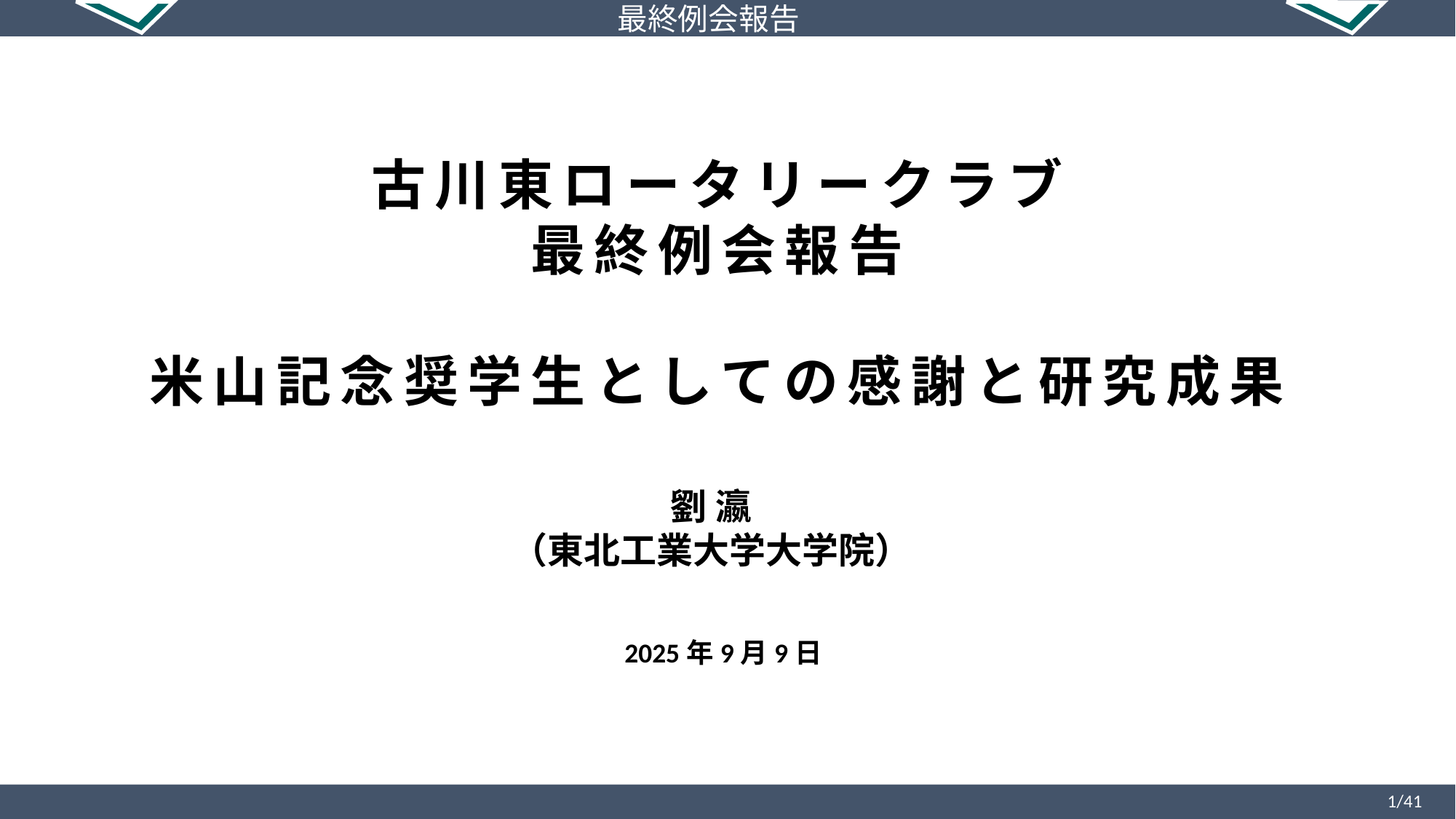

古川東ロータリークラブ
最終例会報告

米山記念奨学生としての感謝と研究成果
劉 瀛
（東北工業大学大学院）
2025年9月9日